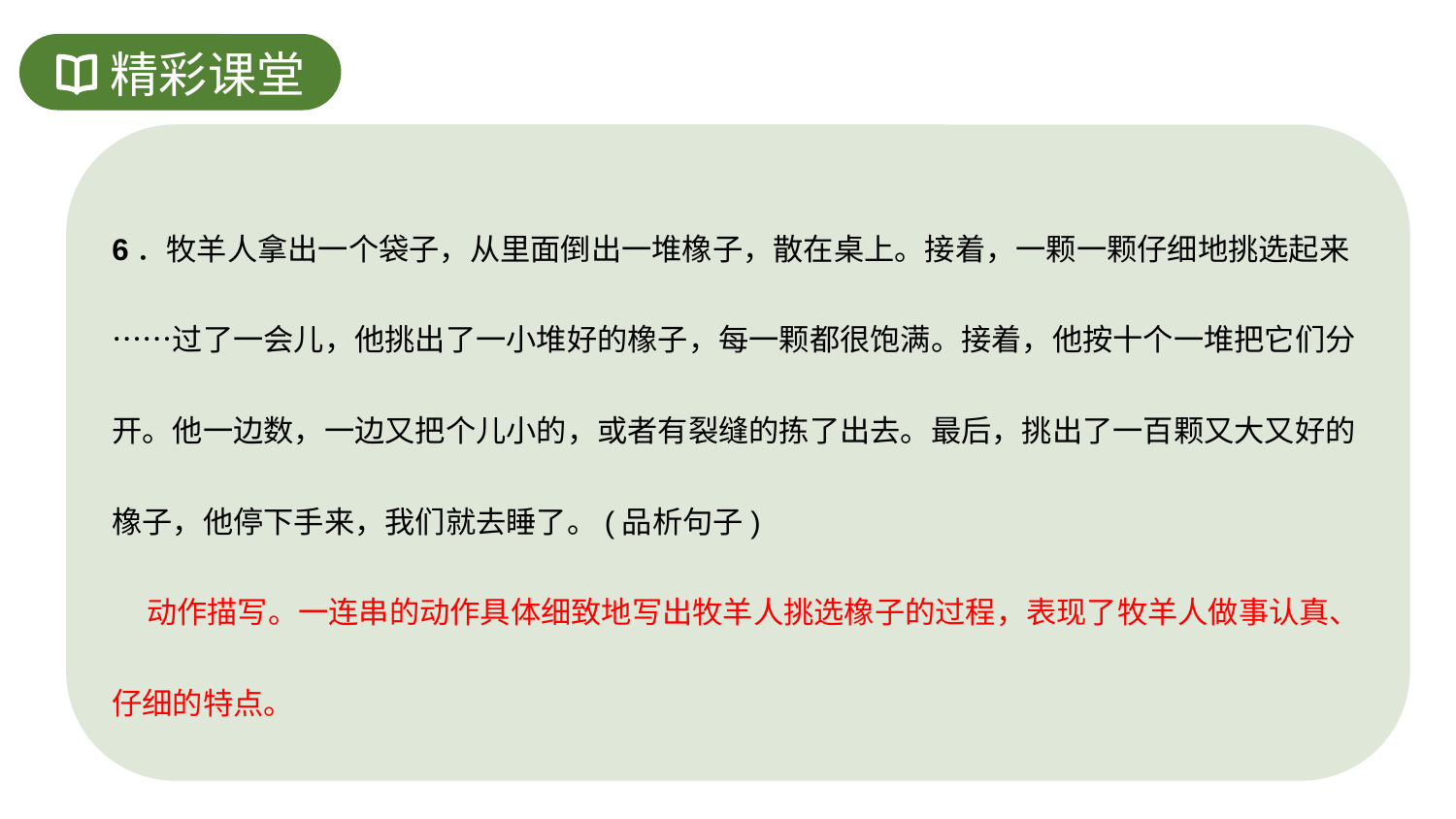

精彩课堂

6．牧羊人拿出一个袋子，从里面倒出一堆橡子，散在桌上。接着，一颗一颗仔细地挑选起来……过了一会儿，他挑出了一小堆好的橡子，每一颗都很饱满。接着，他按十个一堆把它们分开。他一边数，一边又把个儿小的，或者有裂缝的拣了出去。最后，挑出了一百颗又大又好的橡子，他停下手来，我们就去睡了。(品析句子)
    动作描写。一连串的动作具体细致地写出牧羊人挑选橡子的过程，表现了牧羊人做事认真、仔细的特点。